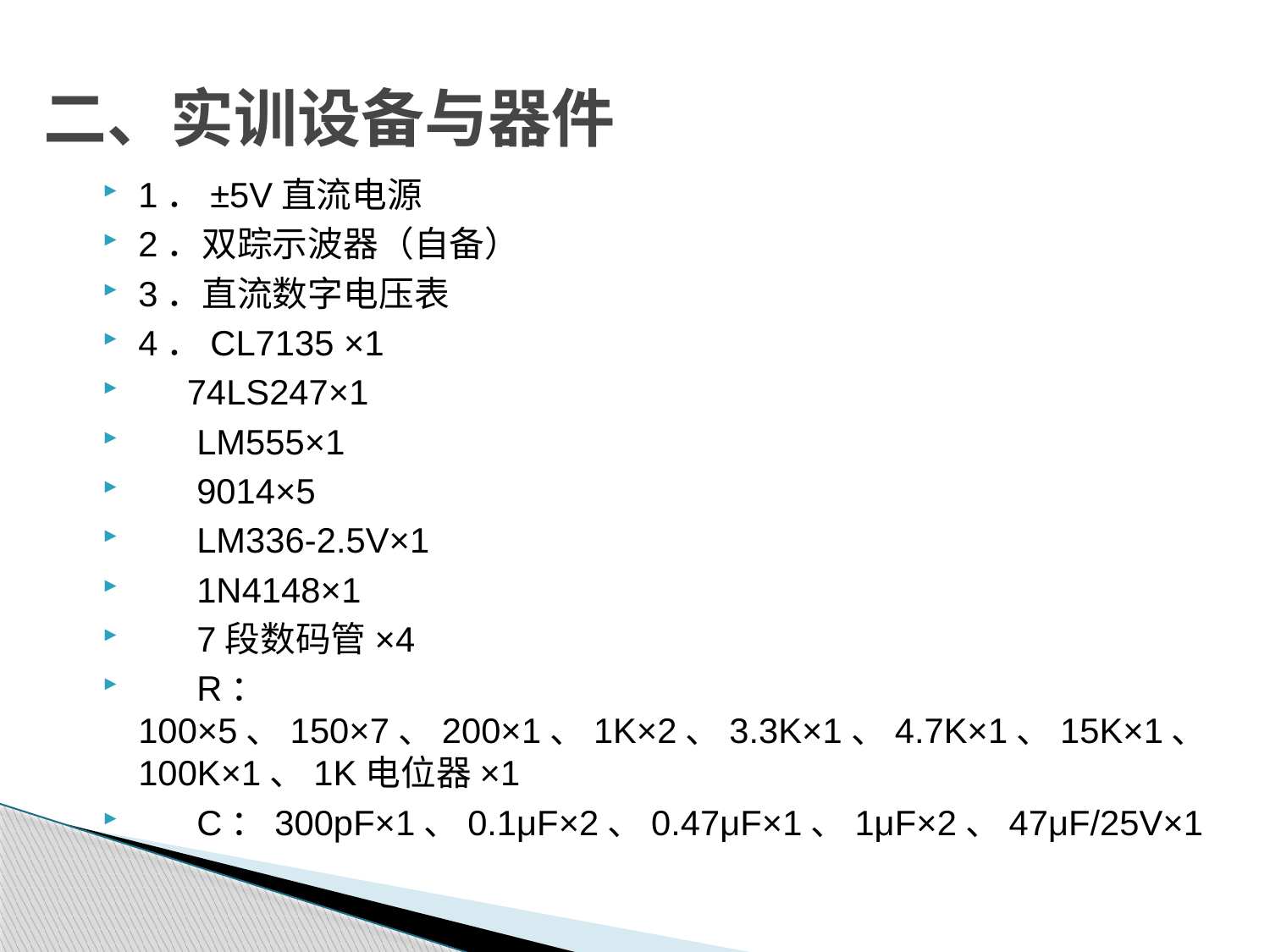

# 二、实训设备与器件
1．±5V直流电源
2．双踪示波器（自备）
3．直流数字电压表
4．CL7135 ×1
     74LS247×1
      LM555×1
      9014×5
      LM336-2.5V×1
      1N4148×1
      7段数码管×4
      R：100×5、150×7、200×1、1K×2、3.3K×1、4.7K×1、15K×1、100K×1、1K电位器×1
      C：300pF×1、0.1μF×2、0.47μF×1、1μF×2、47μF/25V×1